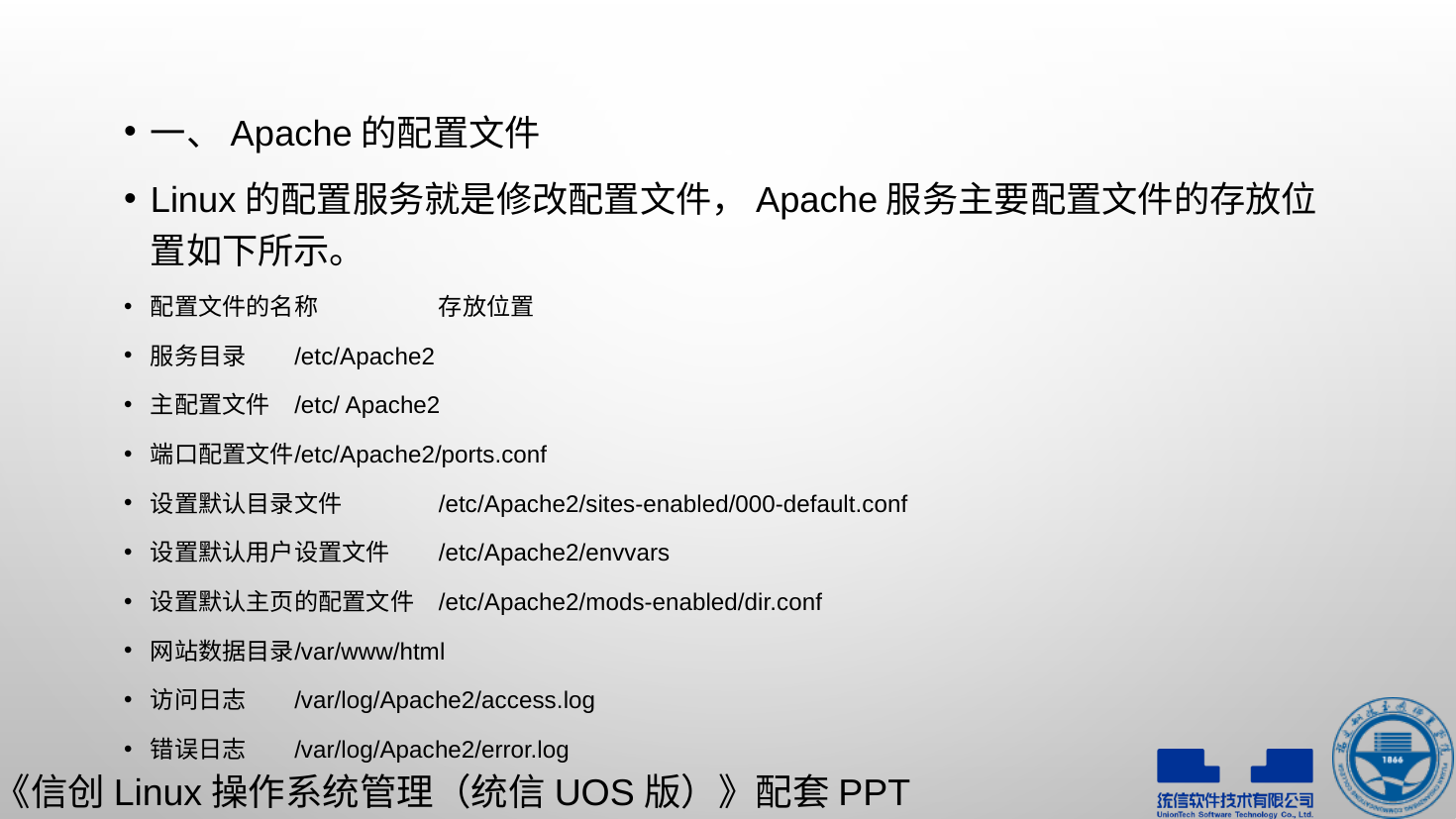

一、Apache的配置文件
Linux的配置服务就是修改配置文件，Apache服务主要配置文件的存放位置如下所示。
配置文件的名称	存放位置
服务目录	/etc/Apache2
主配置文件	/etc/ Apache2
端口配置文件	/etc/Apache2/ports.conf
设置默认目录文件	/etc/Apache2/sites-enabled/000-default.conf
设置默认用户设置文件	/etc/Apache2/envvars
设置默认主页的配置文件	/etc/Apache2/mods-enabled/dir.conf
网站数据目录	/var/www/html
访问日志	/var/log/Apache2/access.log
错误日志	/var/log/Apache2/error.log